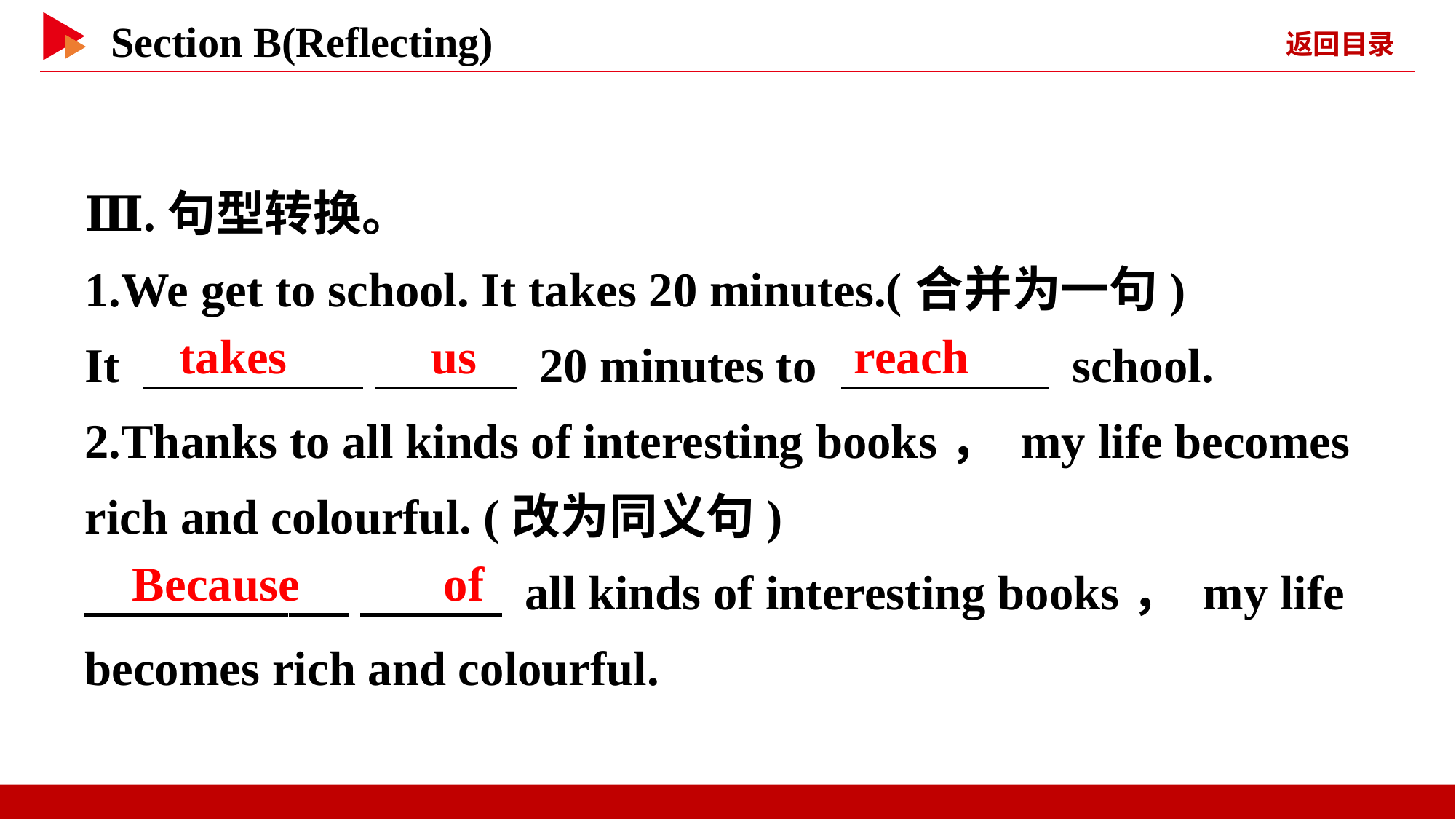

Ⅲ.句型转换。
1.We get to school. It takes 20 minutes.(合并为一句)
It 　           　 　    　 20 minutes to 　          　 school.
2.Thanks to all kinds of interesting books， my life becomes rich and colourful. (改为同义句)
　               　 　    　 all kinds of interesting books， my life becomes rich and colourful.
takes 　 　us
reach
Because 　 　of